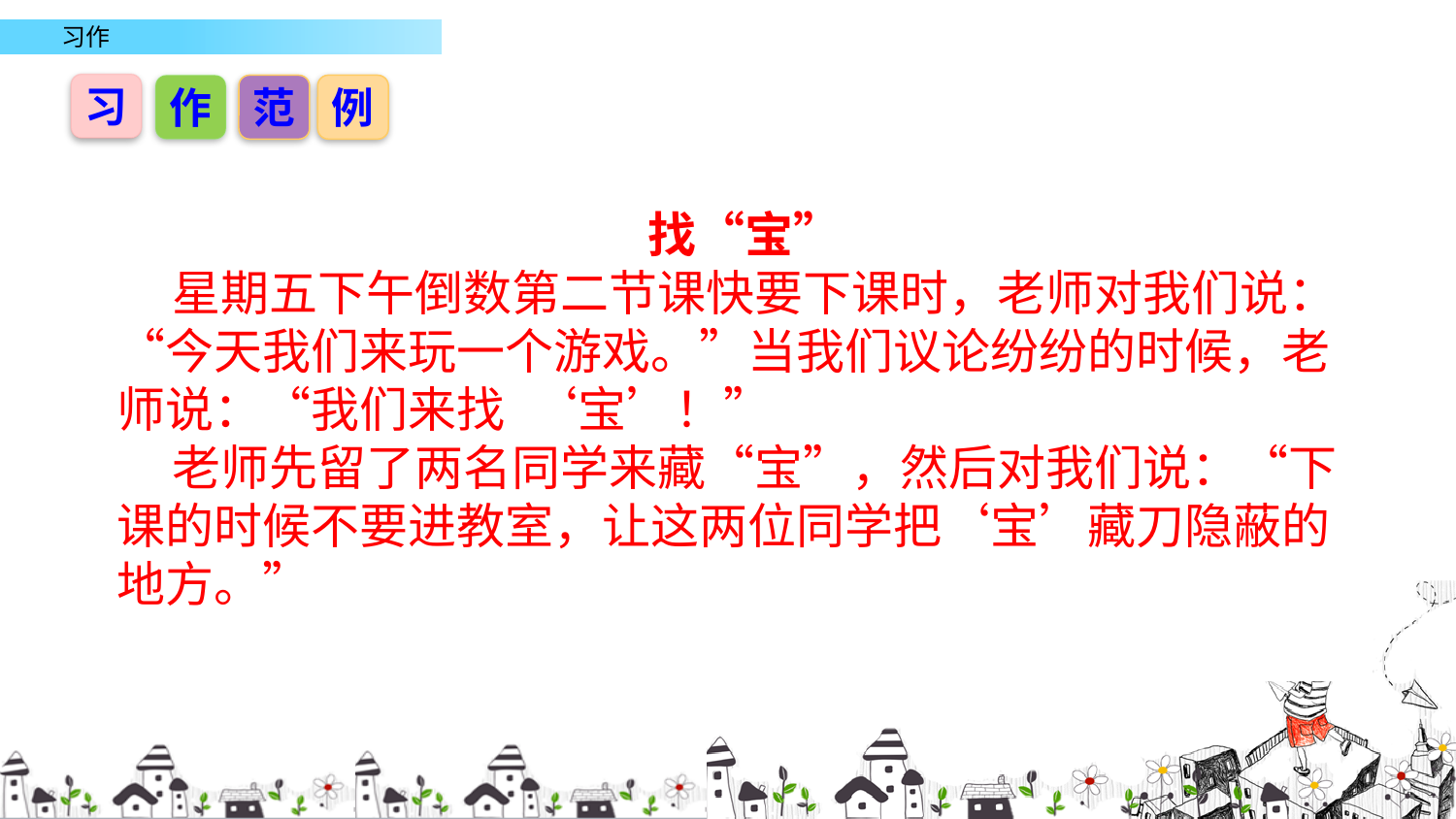

习
作
范
例
找“宝”
    星期五下午倒数第二节课快要下课时，老师对我们说：“今天我们来玩一个游戏。”当我们议论纷纷的时候，老师说：“我们来找 ‘宝’！”
    老师先留了两名同学来藏“宝”，然后对我们说：“下课的时候不要进教室，让这两位同学把‘宝’藏刀隐蔽的地方。”